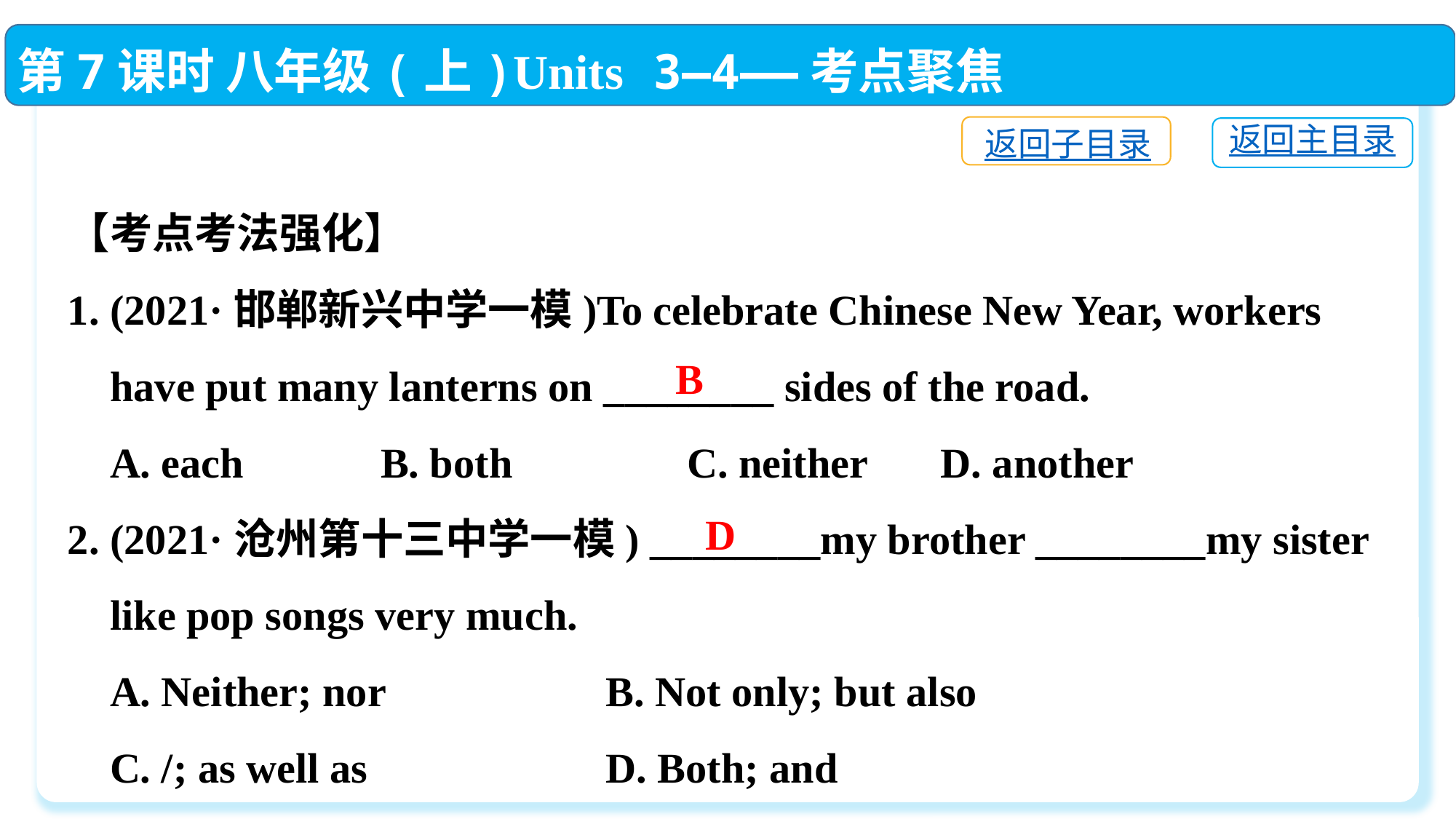

第7课时 八年级(上)Units 3—4——考点聚焦

返回子目录
返回主目录
【考点考法强化】
1. (2021·邯郸新兴中学一模)To celebrate Chinese New Year, workers
    have put many lanterns on ________ sides of the road.
    A. each	         B. both	       C. neither	D. another
2. (2021·沧州第十三中学一模) ________my brother ________my sister
    like pop songs very much.
    A. Neither; nor	                    B. Not only; but also
    C. /; as well as	                    D. Both; and

B
D